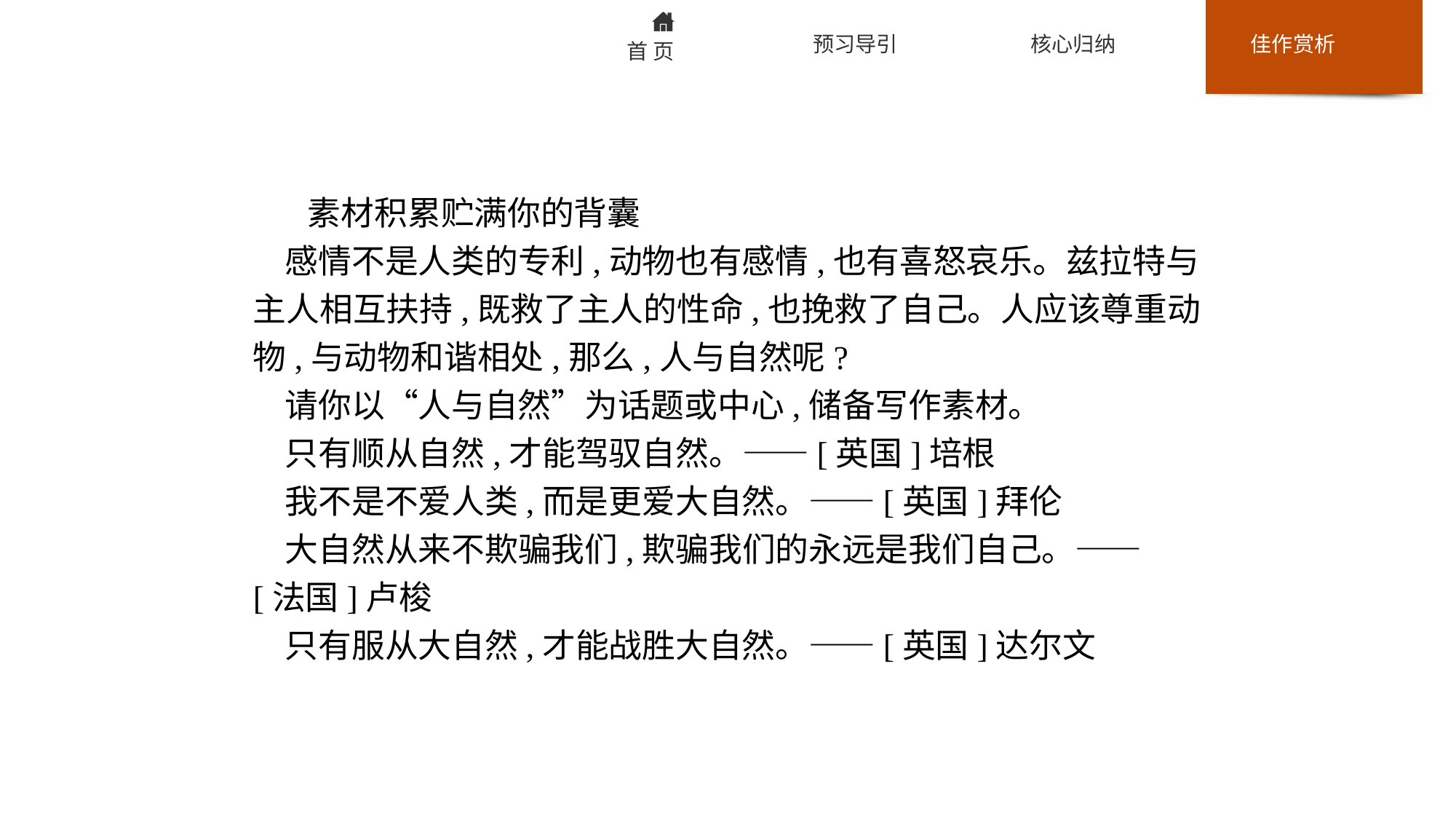

素材积累贮满你的背囊
感情不是人类的专利,动物也有感情,也有喜怒哀乐。兹拉特与主人相互扶持,既救了主人的性命,也挽救了自己。人应该尊重动物,与动物和谐相处,那么,人与自然呢?
请你以“人与自然”为话题或中心,储备写作素材。
只有顺从自然,才能驾驭自然。——[英国]培根
我不是不爱人类,而是更爱大自然。——[英国]拜伦
大自然从来不欺骗我们,欺骗我们的永远是我们自己。——[法国]卢梭
只有服从大自然,才能战胜大自然。——[英国]达尔文